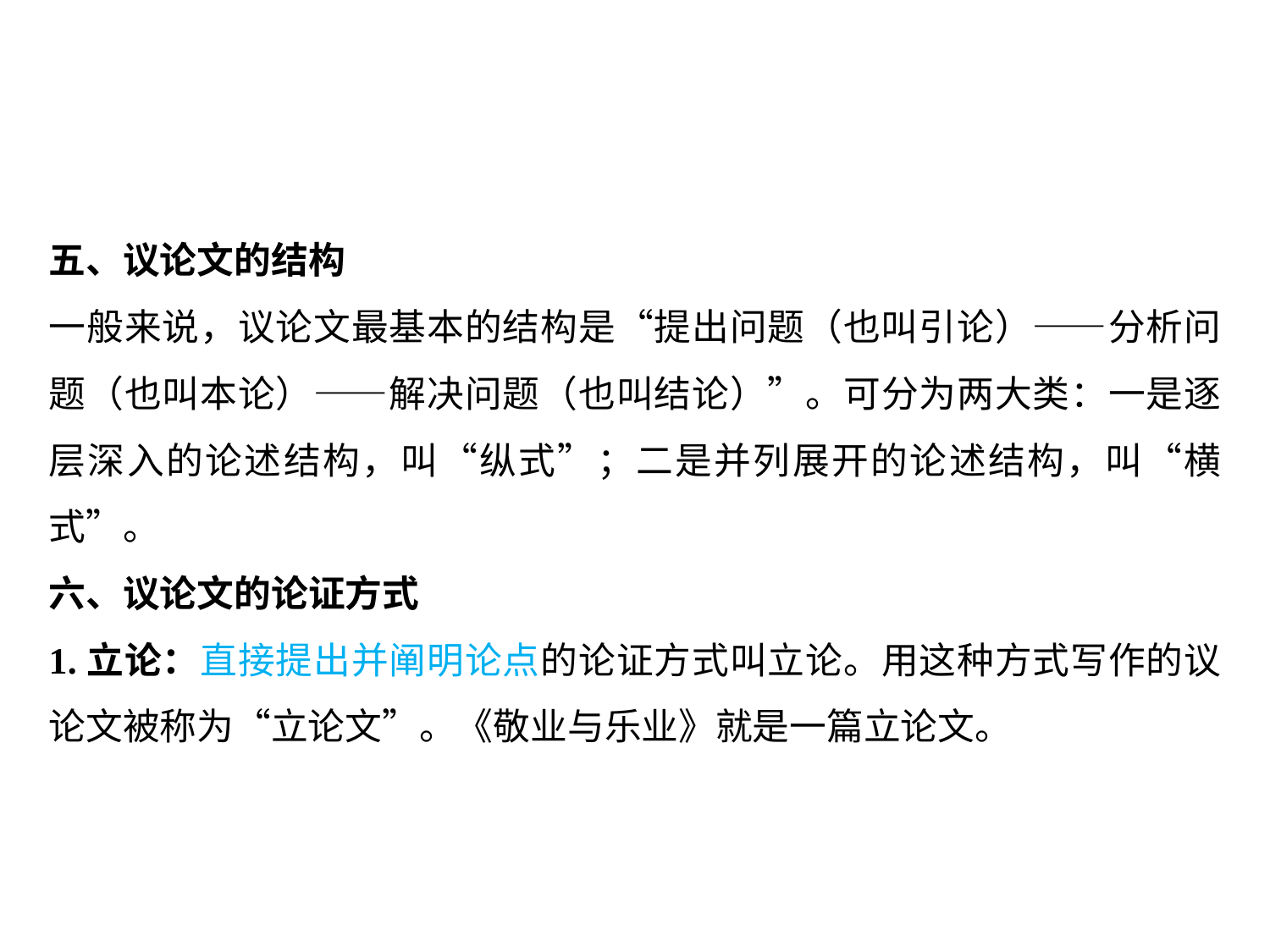

五、议论文的结构
一般来说，议论文最基本的结构是“提出问题（也叫引论）——分析问题（也叫本论）——解决问题（也叫结论）”。可分为两大类：一是逐层深入的论述结构，叫“纵式”；二是并列展开的论述结构，叫“横式”。
六、议论文的论证方式
1.立论：直接提出并阐明论点的论证方式叫立论。用这种方式写作的议论文被称为“立论文”。《敬业与乐业》就是一篇立论文。